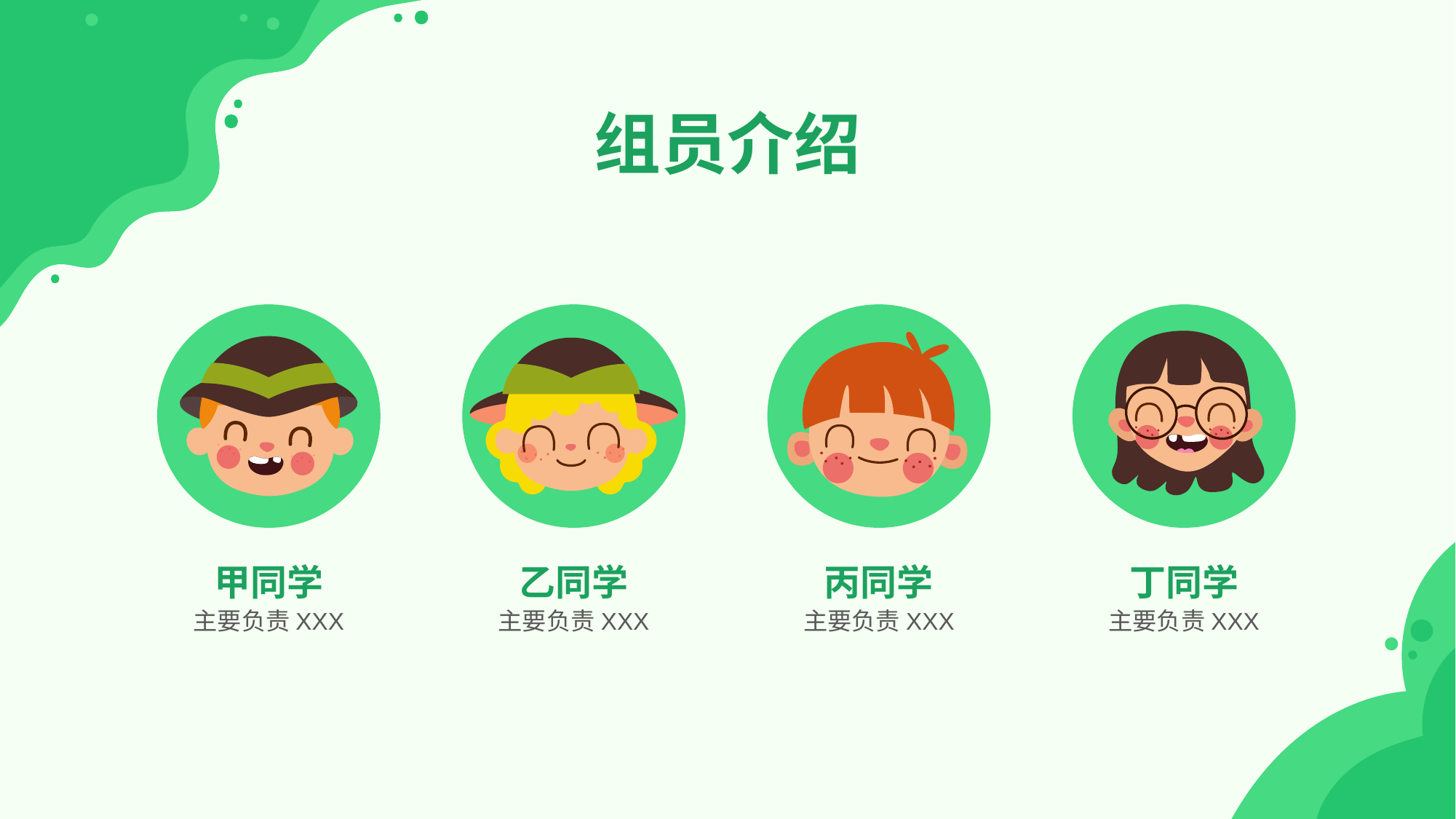

组员介绍

甲同学
主要负责XXX
乙同学
主要负责XXX
丙同学
主要负责XXX
丁同学
主要负责XXX